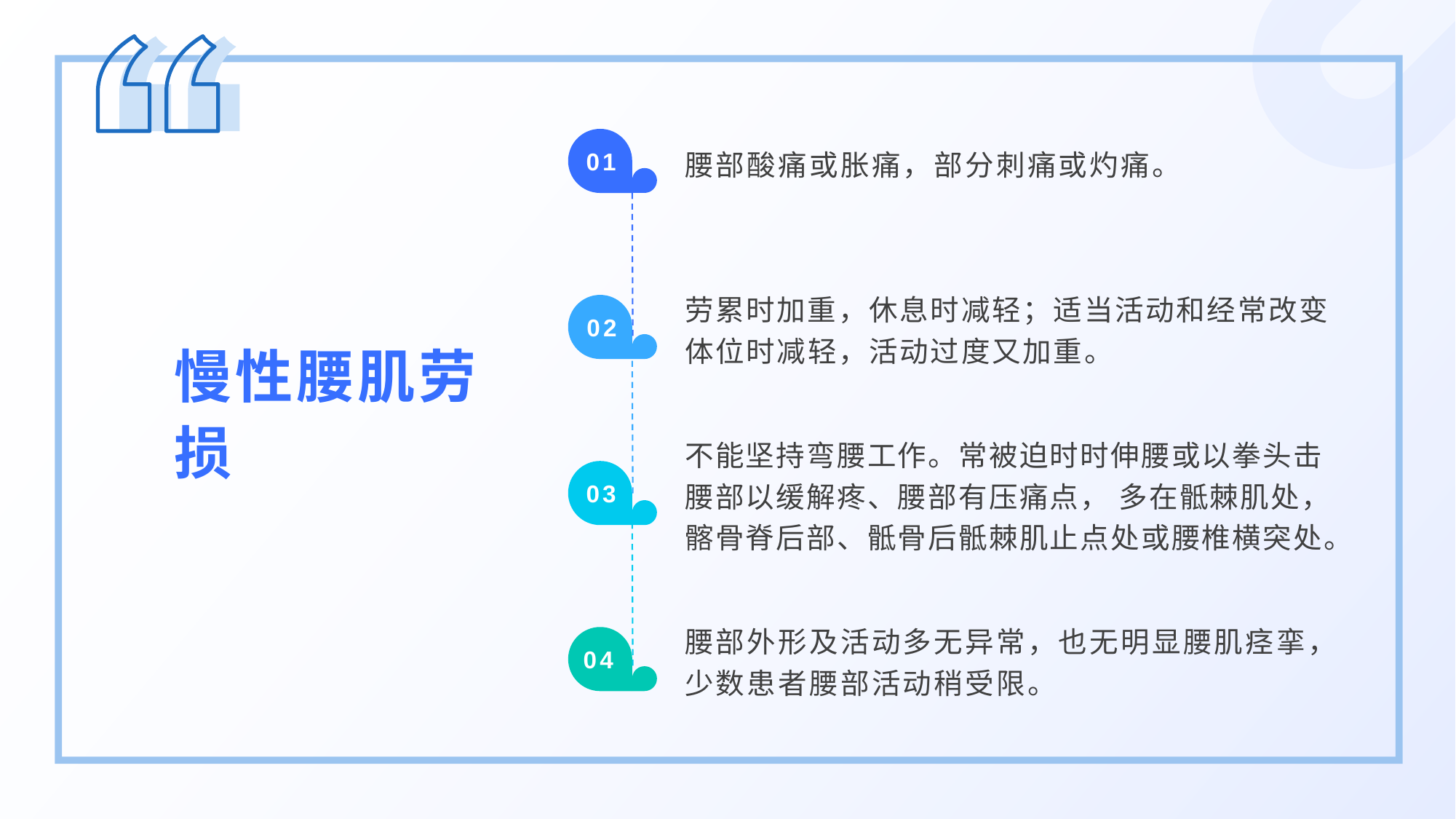

腰部酸痛或胀痛，部分刺痛或灼痛。

01

劳累时加重，休息时减轻；适当活动和经常改变体位时减轻，活动过度又加重。

02
慢性腰肌劳损

不能坚持弯腰工作。常被迫时时伸腰或以拳头击腰部以缓解疼、腰部有压痛点， 多在骶棘肌处，髂骨脊后部、骶骨后骶棘肌止点处或腰椎横突处。

03

腰部外形及活动多无异常，也无明显腰肌痉挛，少数患者腰部活动稍受限。

04